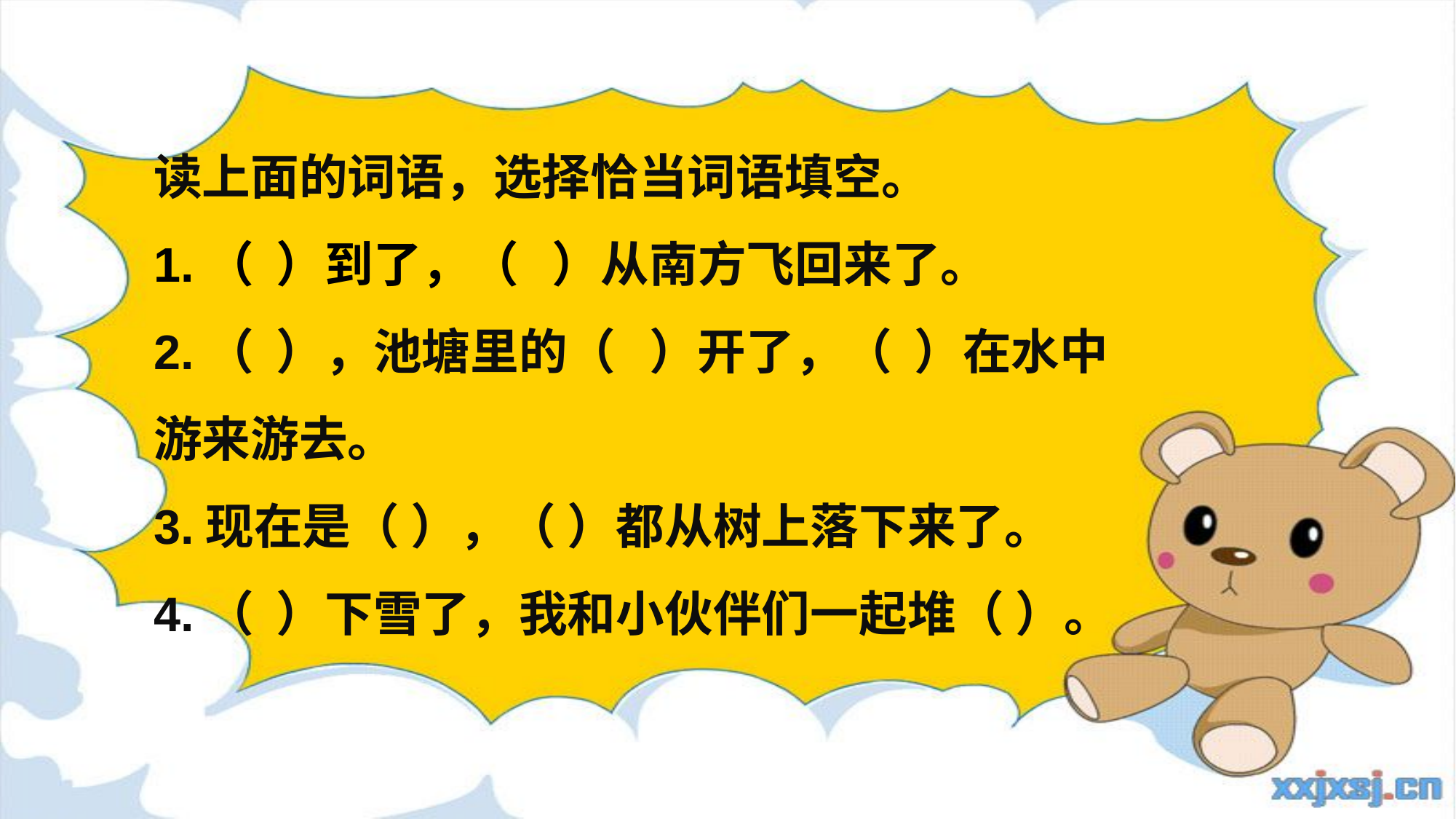

读上面的词语，选择恰当词语填空。
1.（  ）到了，（   ）从南方飞回来了。
2.（  ），池塘里的（   ）开了，（  ）在水中游来游去。
3.现在是（ ），（ ）都从树上落下来了。
4.（  ）下雪了，我和小伙伴们一起堆（ ）。